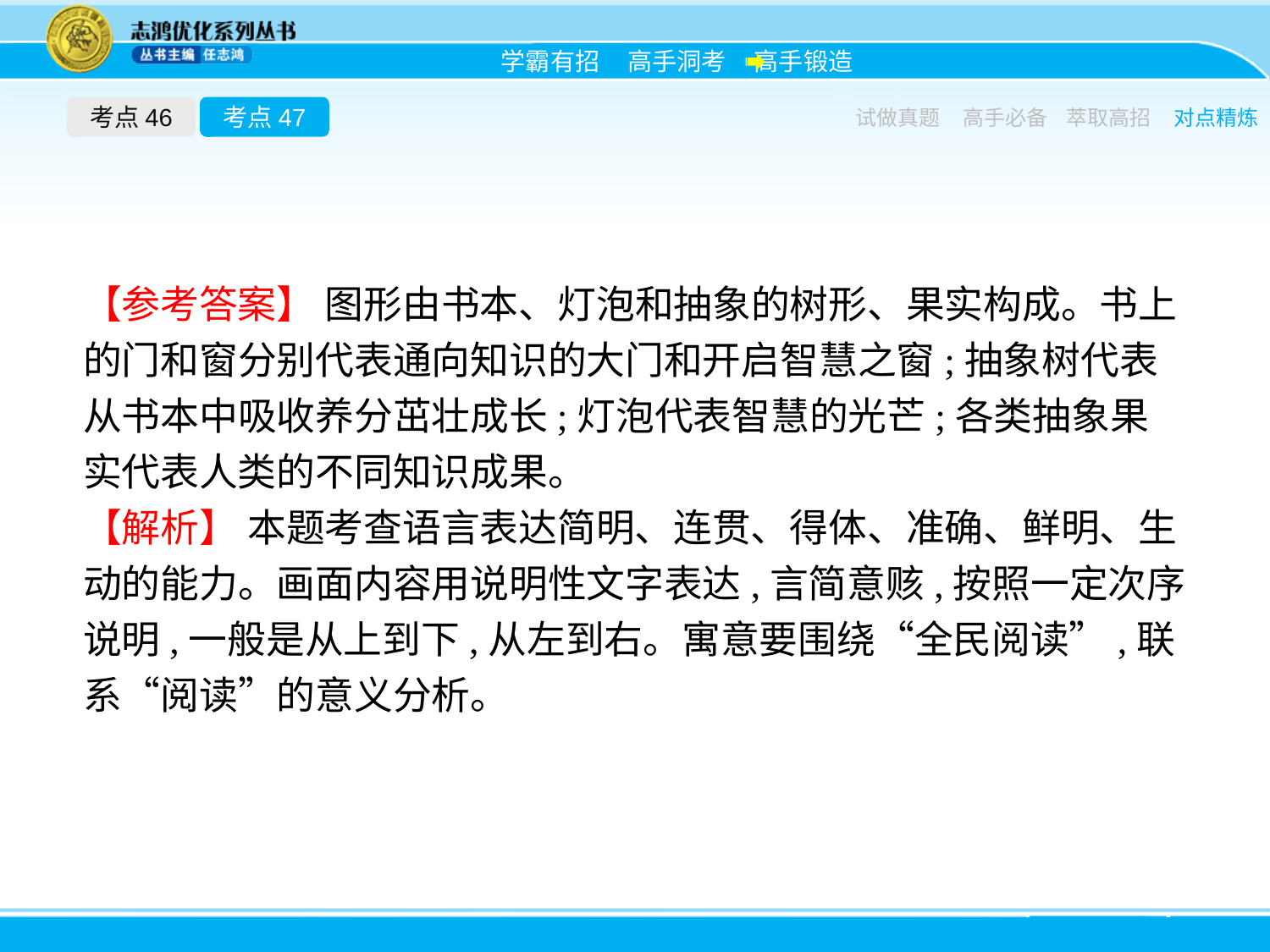

考点46
考点47
试做真题
高手必备
萃取高招
对点精炼
【参考答案】 图形由书本、灯泡和抽象的树形、果实构成。书上的门和窗分别代表通向知识的大门和开启智慧之窗;抽象树代表从书本中吸收养分茁壮成长;灯泡代表智慧的光芒;各类抽象果实代表人类的不同知识成果。
【解析】 本题考查语言表达简明、连贯、得体、准确、鲜明、生动的能力。画面内容用说明性文字表达,言简意赅,按照一定次序说明,一般是从上到下,从左到右。寓意要围绕“全民阅读”,联系“阅读”的意义分析。